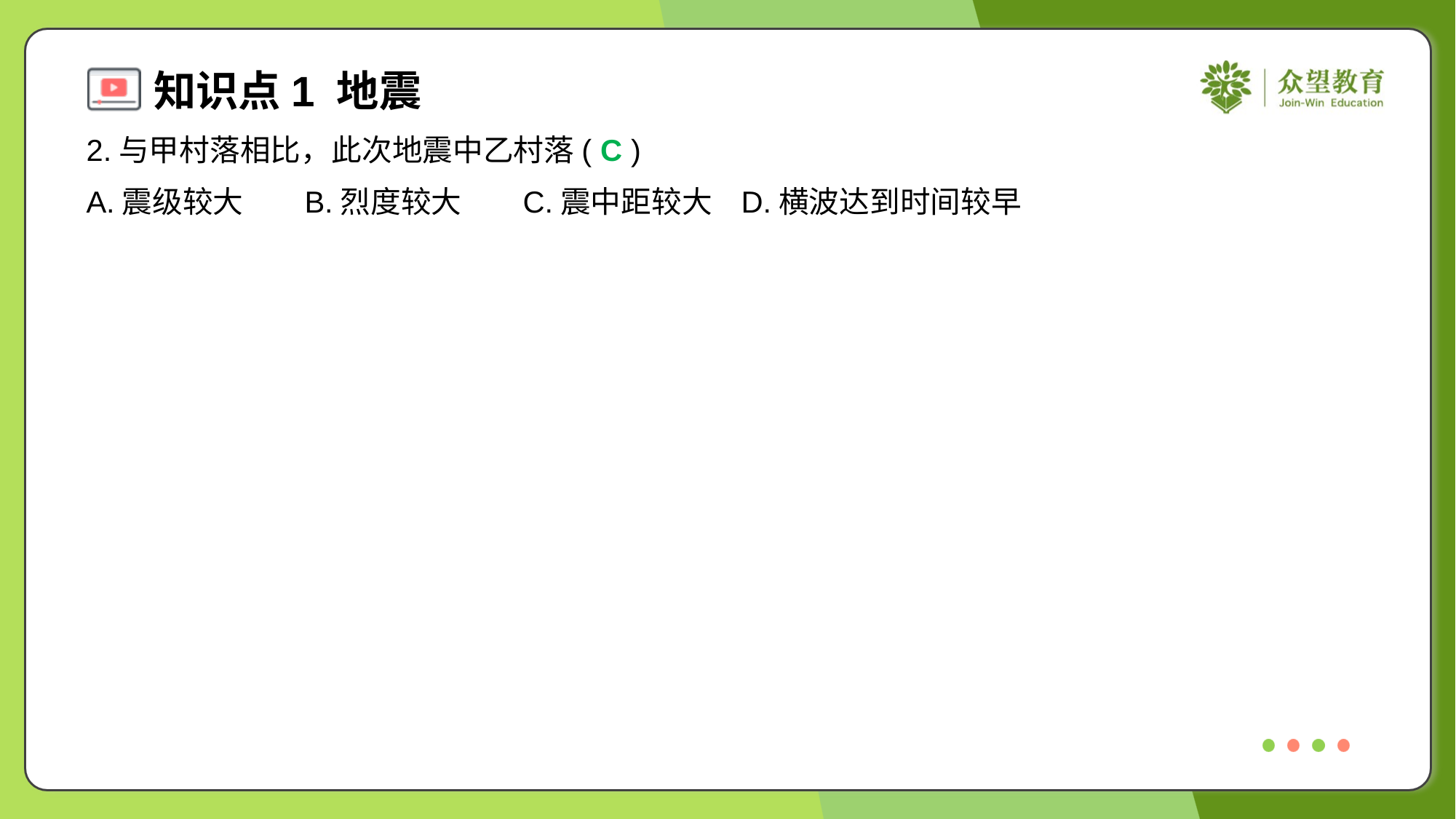

2.与甲村落相比，此次地震中乙村落(     )
C
A.震级较大	B.烈度较大	C.震中距较大	D.横波达到时间较早